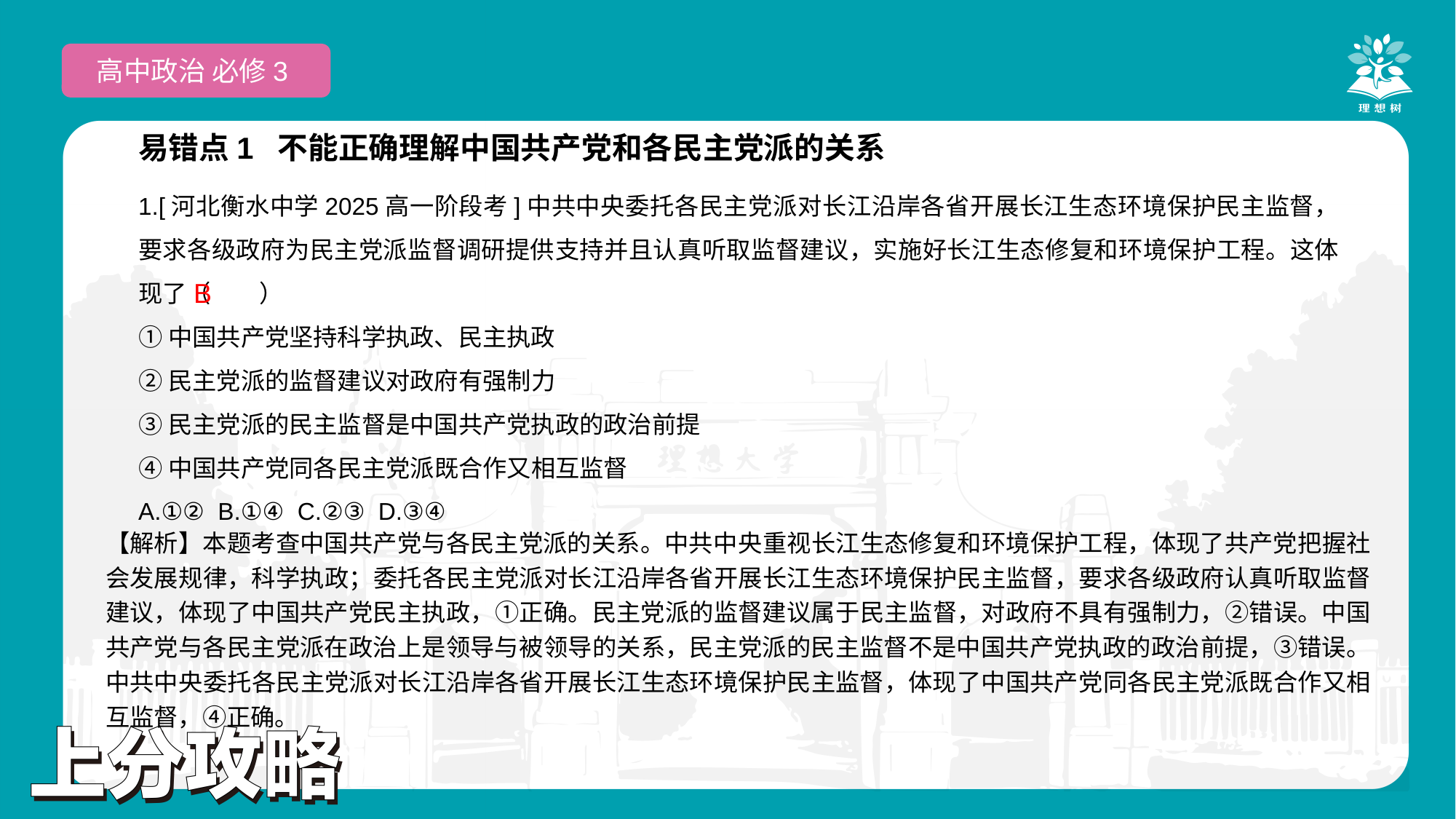

高中政治 必修3
易错点1  不能正确理解中国共产党和各民主党派的关系
1.[河北衡水中学2025高一阶段考]中共中央委托各民主党派对长江沿岸各省开展长江生态环境保护民主监督，要求各级政府为民主党派监督调研提供支持并且认真听取监督建议，实施好长江生态修复和环境保护工程。这体现了（　　）
①中国共产党坚持科学执政、民主执政
②民主党派的监督建议对政府有强制力
③民主党派的民主监督是中国共产党执政的政治前提
④中国共产党同各民主党派既合作又相互监督
A.①②  B.①④  C.②③  D.③④
 B
【解析】本题考查中国共产党与各民主党派的关系。中共中央重视长江生态修复和环境保护工程，体现了共产党把握社会发展规律，科学执政；委托各民主党派对长江沿岸各省开展长江生态环境保护民主监督，要求各级政府认真听取监督建议，体现了中国共产党民主执政，①正确。民主党派的监督建议属于民主监督，对政府不具有强制力，②错误。中国共产党与各民主党派在政治上是领导与被领导的关系，民主党派的民主监督不是中国共产党执政的政治前提，③错误。中共中央委托各民主党派对长江沿岸各省开展长江生态环境保护民主监督，体现了中国共产党同各民主党派既合作又相互监督，④正确。